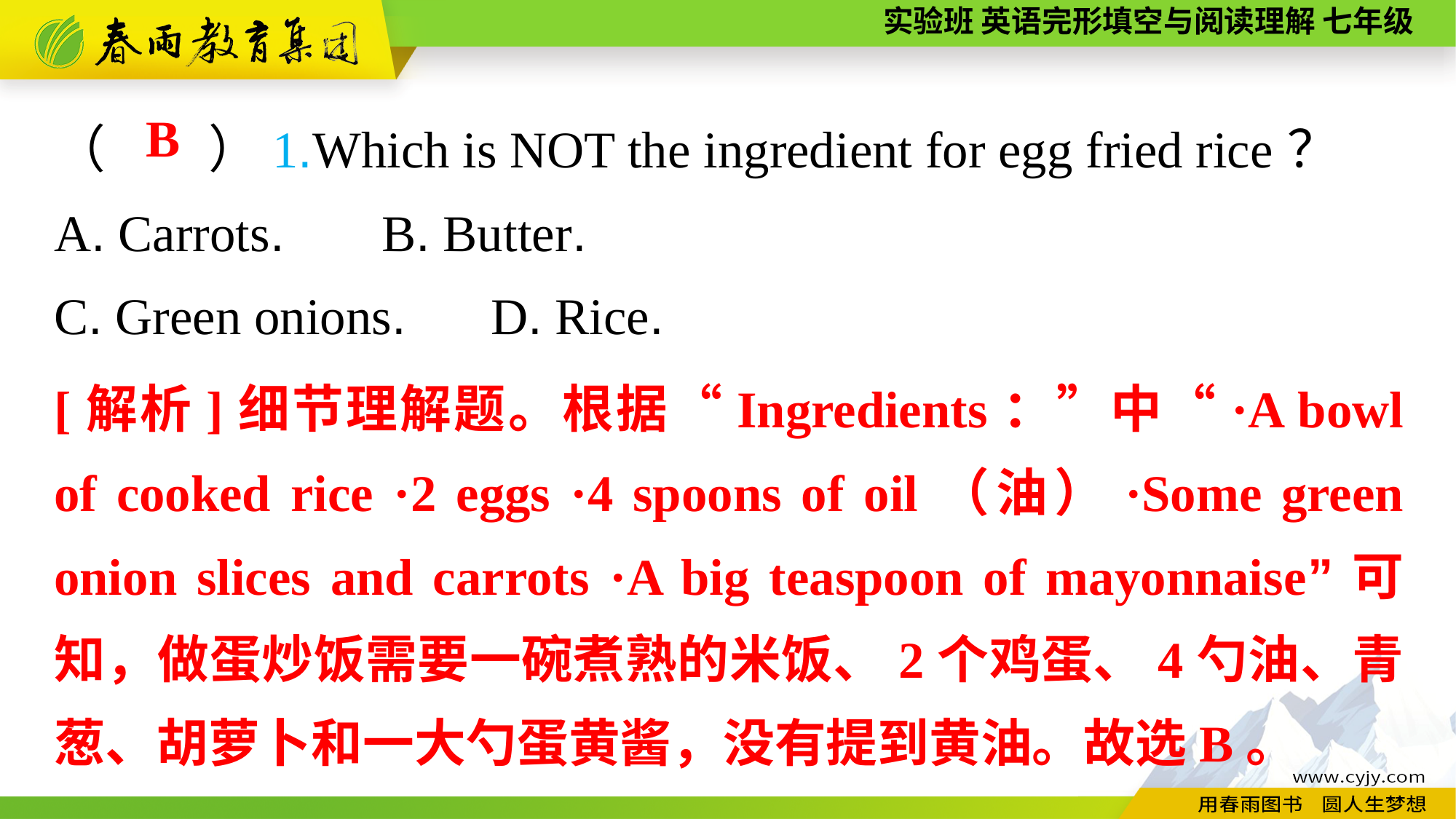

（　　）1.Which is NOT the ingredient for egg fried rice？
A. Carrots.	B. Butter.
C. Green onions.	D. Rice.
B
[解析]细节理解题。根据“Ingredients：”中“·A bowl of cooked rice ·2 eggs ·4 spoons of oil（油）·Some green onion slices and carrots ·A big teaspoon of mayonnaise”可知，做蛋炒饭需要一碗煮熟的米饭、2个鸡蛋、4勺油、青葱、胡萝卜和一大勺蛋黄酱，没有提到黄油。故选B。